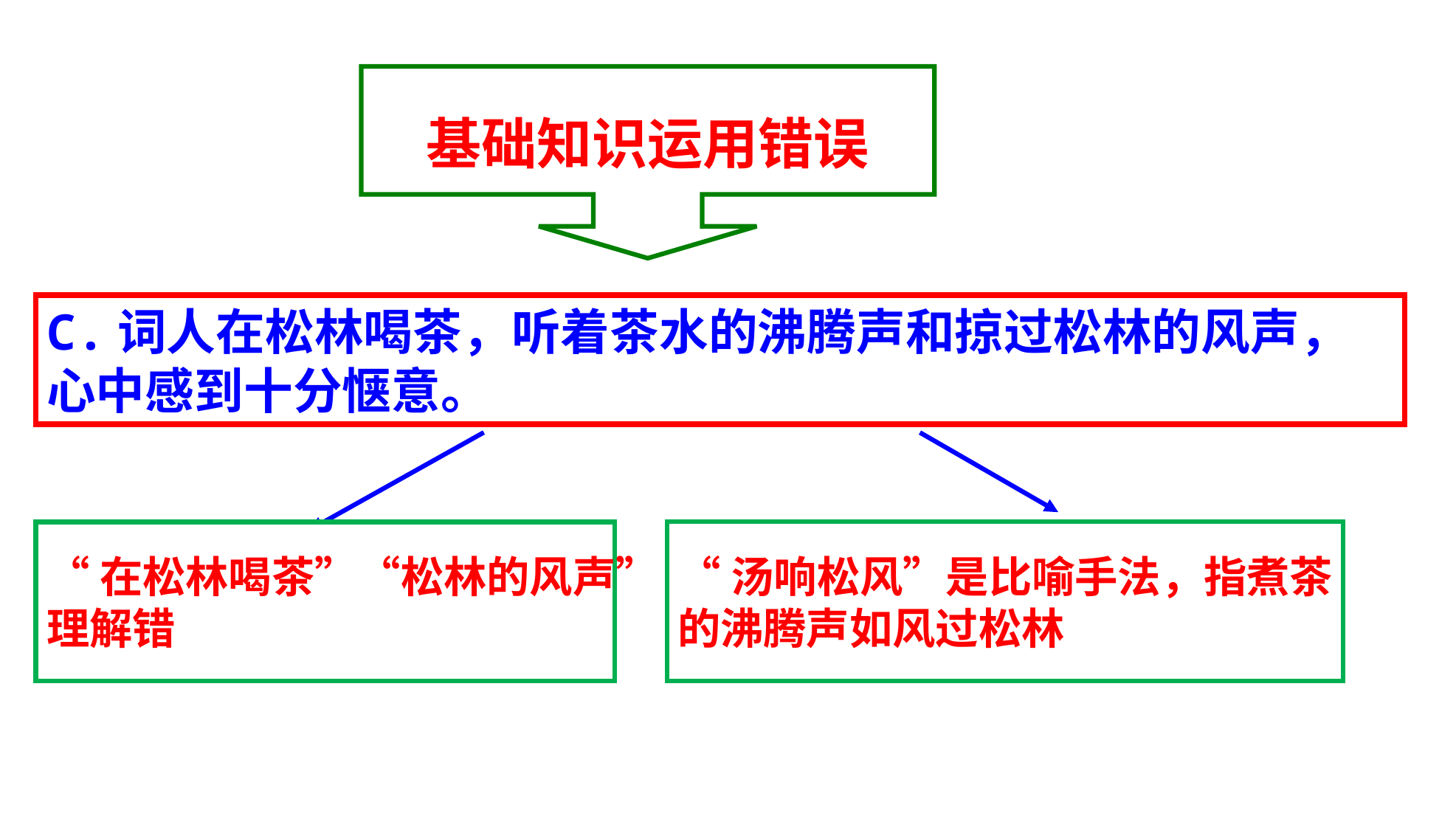

基础知识运用错误
C.词人在松林喝茶，听着茶水的沸腾声和掠过松林的风声，心中感到十分惬意。

“汤响松风”是比喻手法，指煮茶
的沸腾声如风过松林
“在松林喝茶”“松林的风声”
理解错